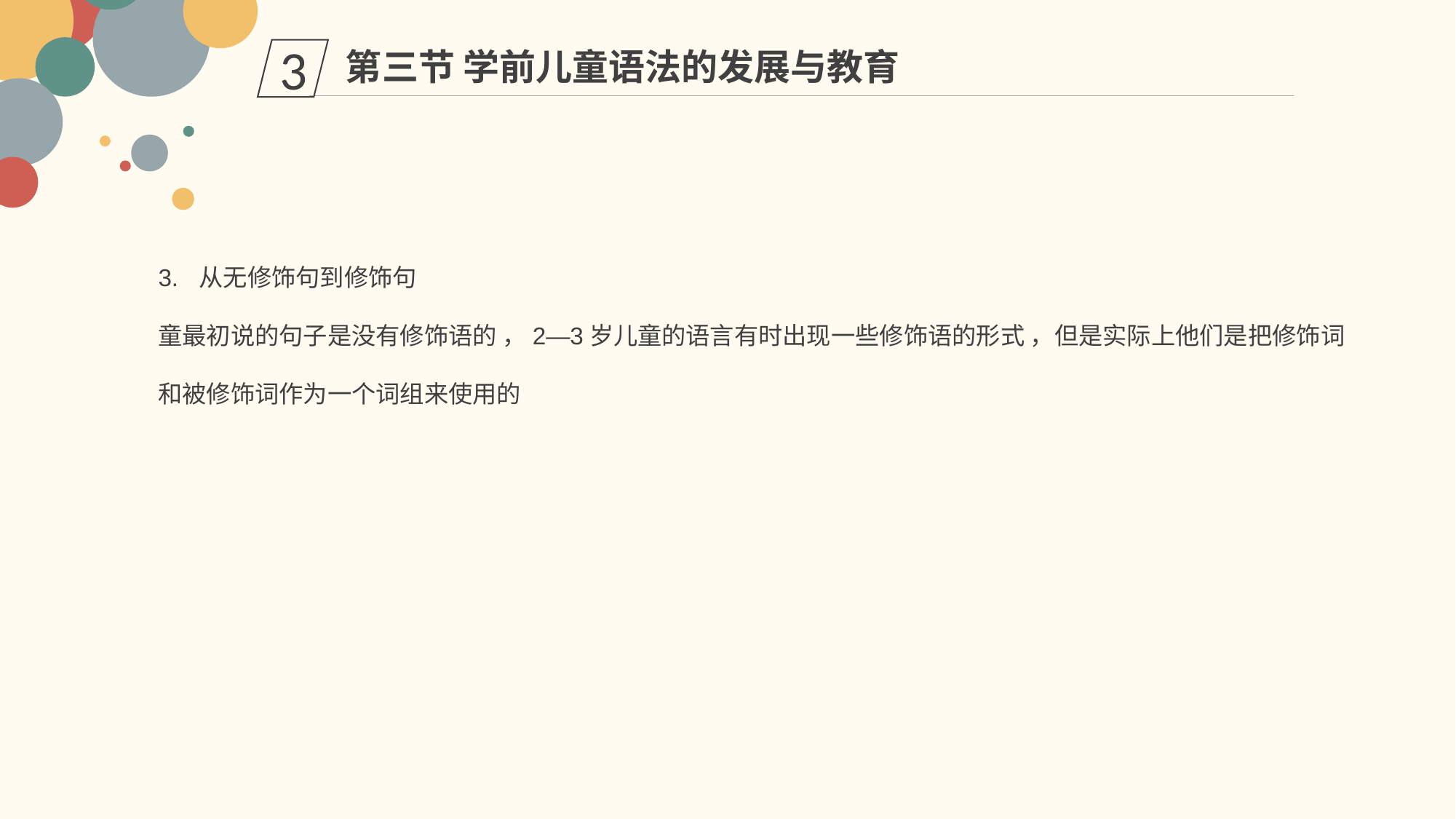

第三节 学前儿童语法的发展与教育
3
从无修饰句到修饰句
童最初说的句子是没有修饰语的 ，2—3岁儿童的语言有时出现一些修饰语的形式 ，但是实际上他们是把修饰词和被修饰词作为一个词组来使用的